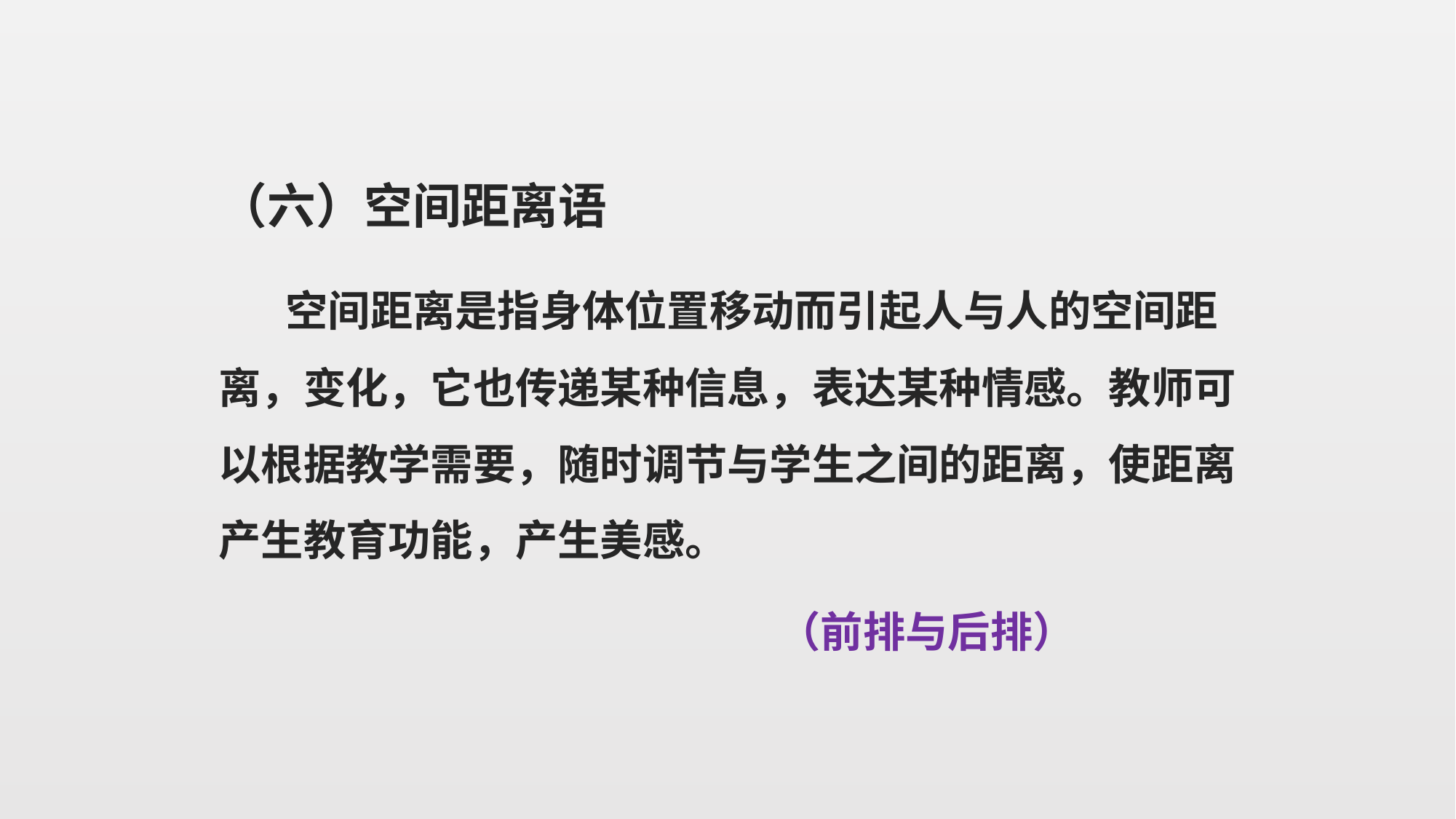

（六）空间距离语
     空间距离是指身体位置移动而引起人与人的空间距离，变化，它也传递某种信息，表达某种情感。教师可以根据教学需要，随时调节与学生之间的距离，使距离产生教育功能，产生美感。
                                                         （前排与后排）